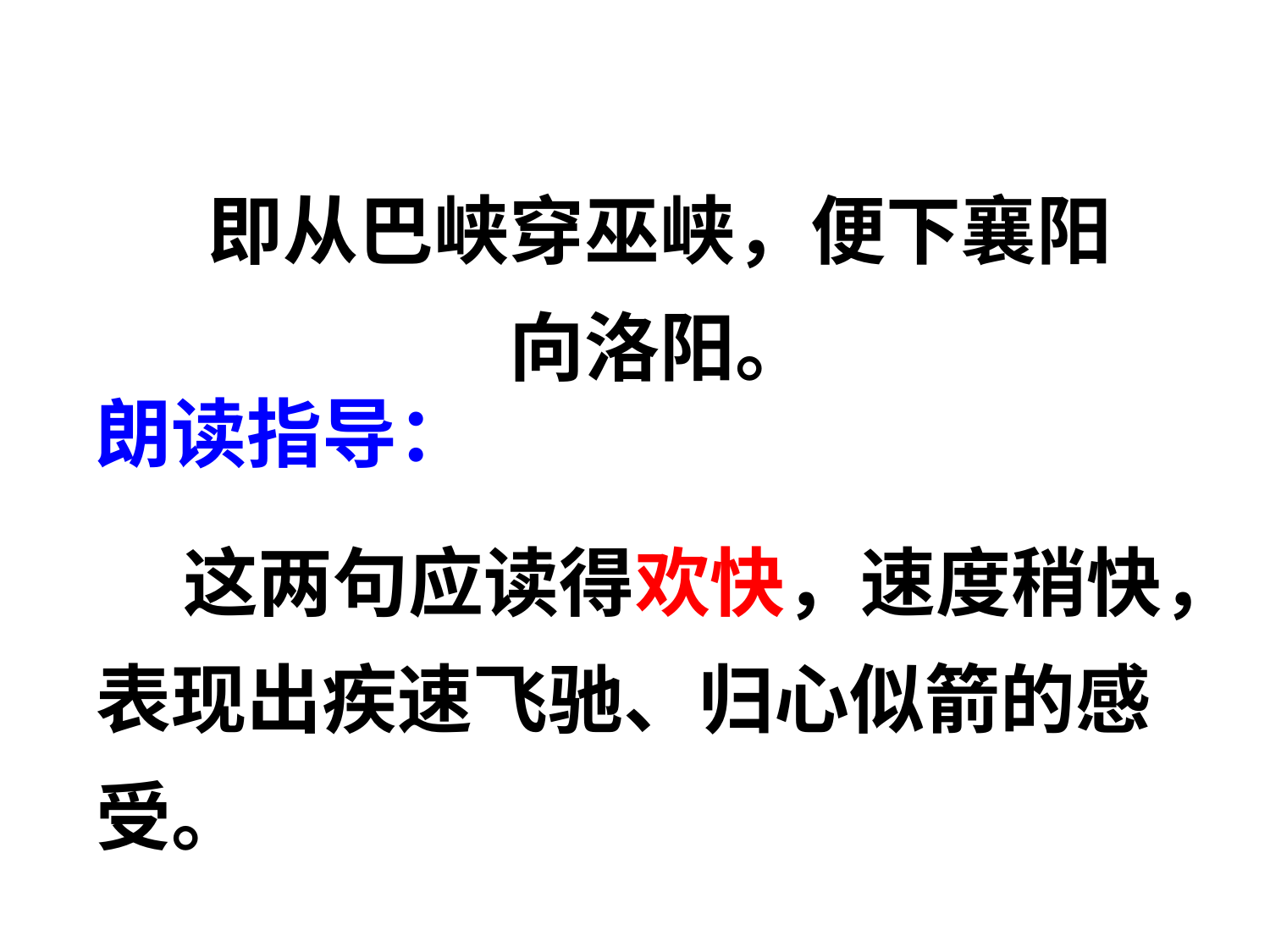

即从巴峡穿巫峡，便下襄阳向洛阳。
朗读指导：
    这两句应读得欢快，速度稍快，表现出疾速飞驰、归心似箭的感受。